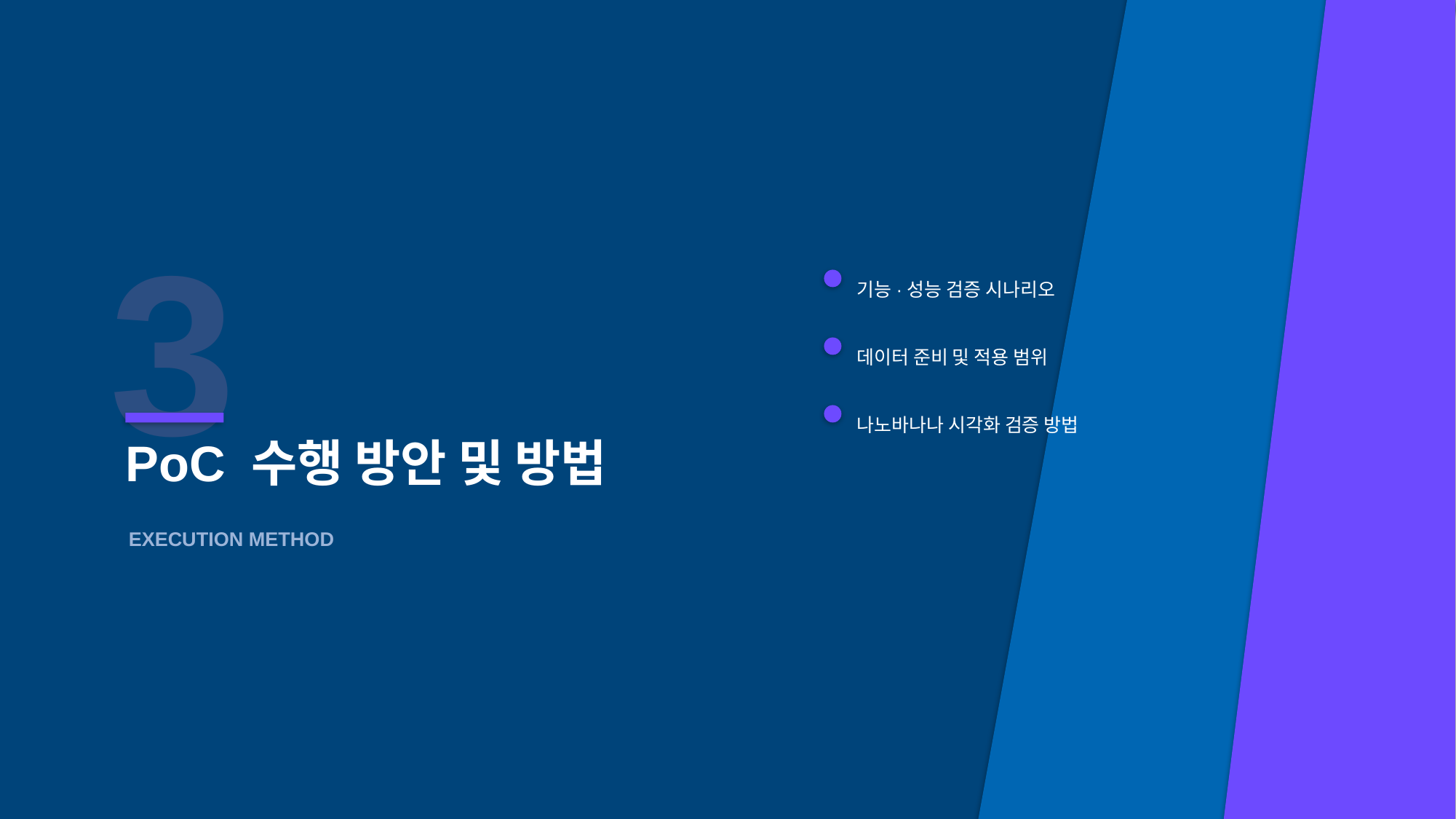

3
기능·성능 검증 시나리오

데이터 준비 및 적용 범위

나노바나나 시각화 검증 방법

PoC 수행 방안 및 방법
EXECUTION METHOD